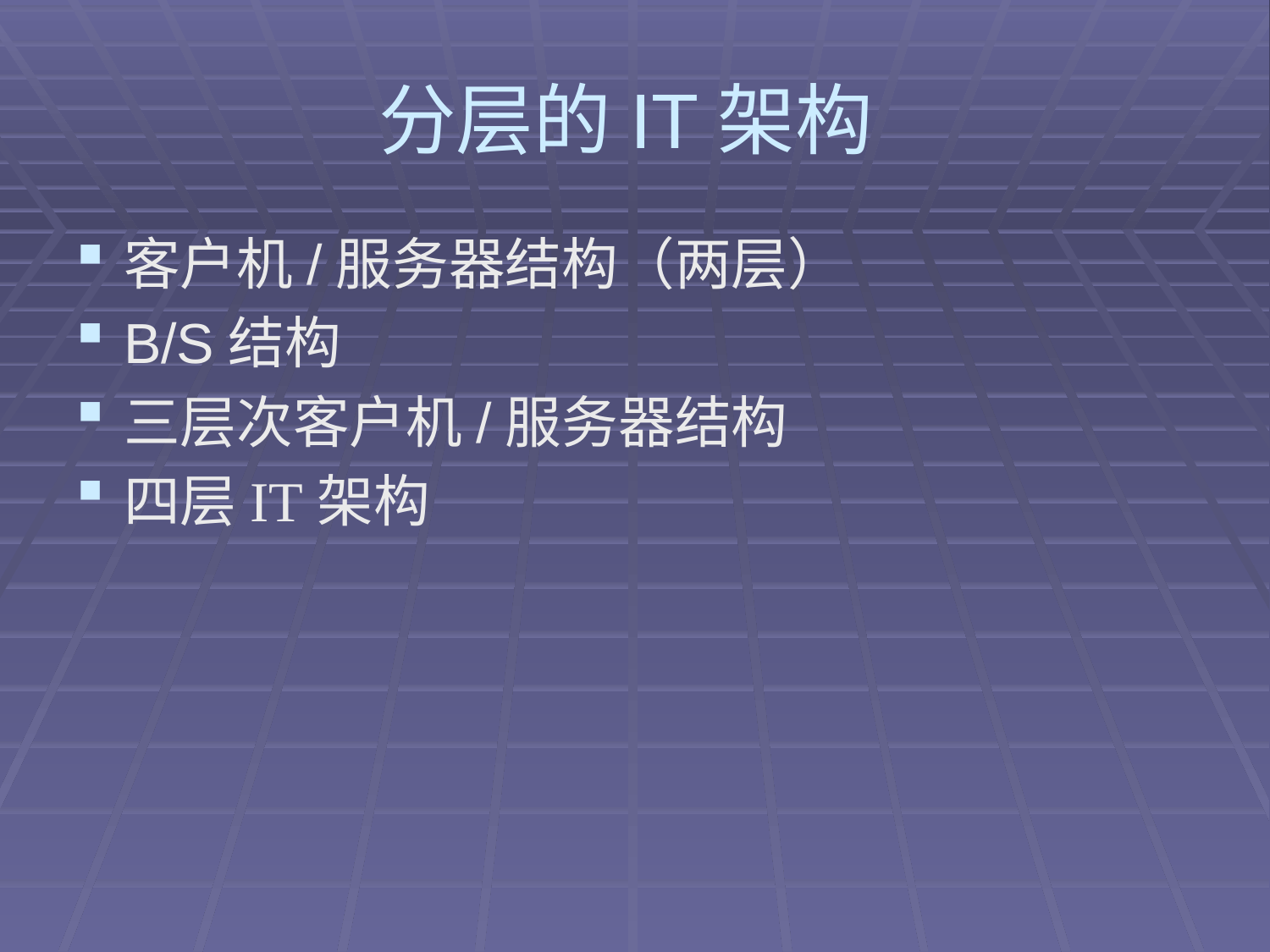

# 分层的IT架构
客户机/服务器结构（两层）
B/S结构
三层次客户机/服务器结构
四层IT架构